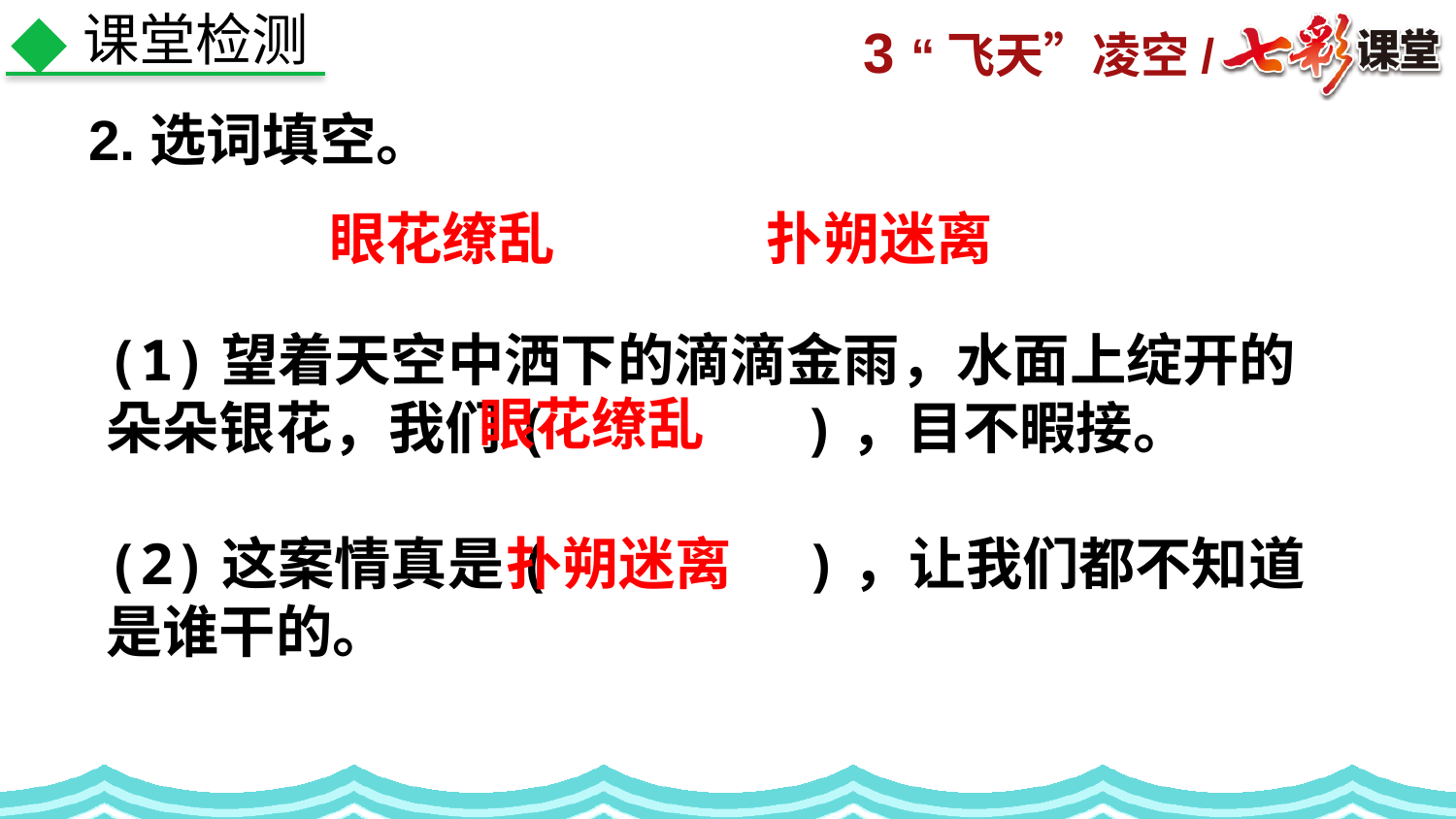

课堂检测

2.选词填空。
眼花缭乱
扑朔迷离
(1)望着天空中洒下的滴滴金雨，水面上绽开的朵朵银花，我们(　　　　)，目不暇接。

(2)这案情真是(　　　　)，让我们都不知道是谁干的。
眼花缭乱
扑朔迷离